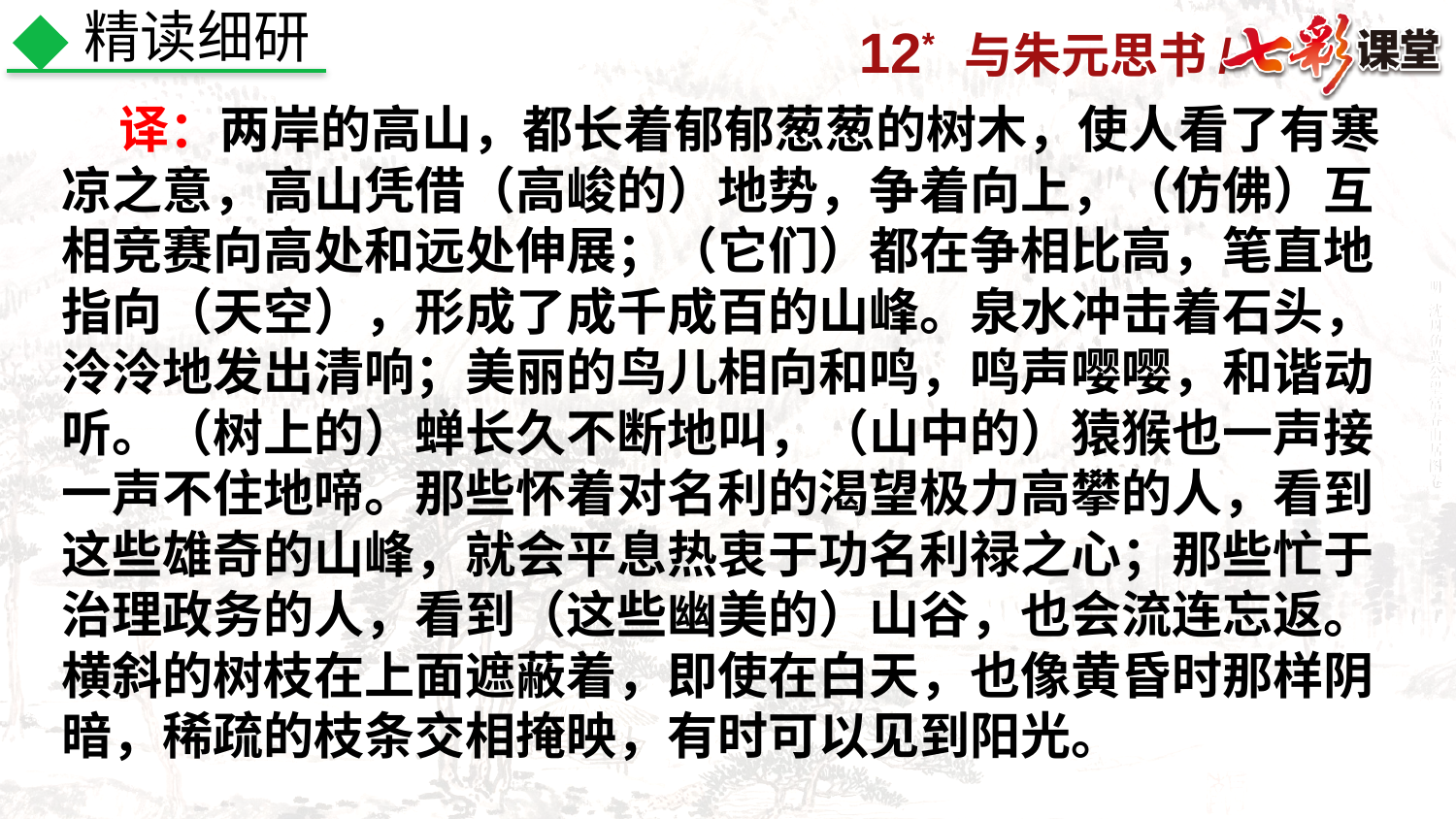

精读细研

    译：两岸的高山，都长着郁郁葱葱的树木，使人看了有寒凉之意，高山凭借（高峻的）地势，争着向上，（仿佛）互相竞赛向高处和远处伸展；（它们）都在争相比高，笔直地指向（天空），形成了成千成百的山峰。泉水冲击着石头，泠泠地发出清响；美丽的鸟儿相向和鸣，鸣声嘤嘤，和谐动听。（树上的）蝉长久不断地叫，（山中的）猿猴也一声接一声不住地啼。那些怀着对名利的渴望极力高攀的人，看到这些雄奇的山峰，就会平息热衷于功名利禄之心；那些忙于治理政务的人，看到（这些幽美的）山谷，也会流连忘返。横斜的树枝在上面遮蔽着，即使在白天，也像黄昏时那样阴暗，稀疏的枝条交相掩映，有时可以见到阳光。